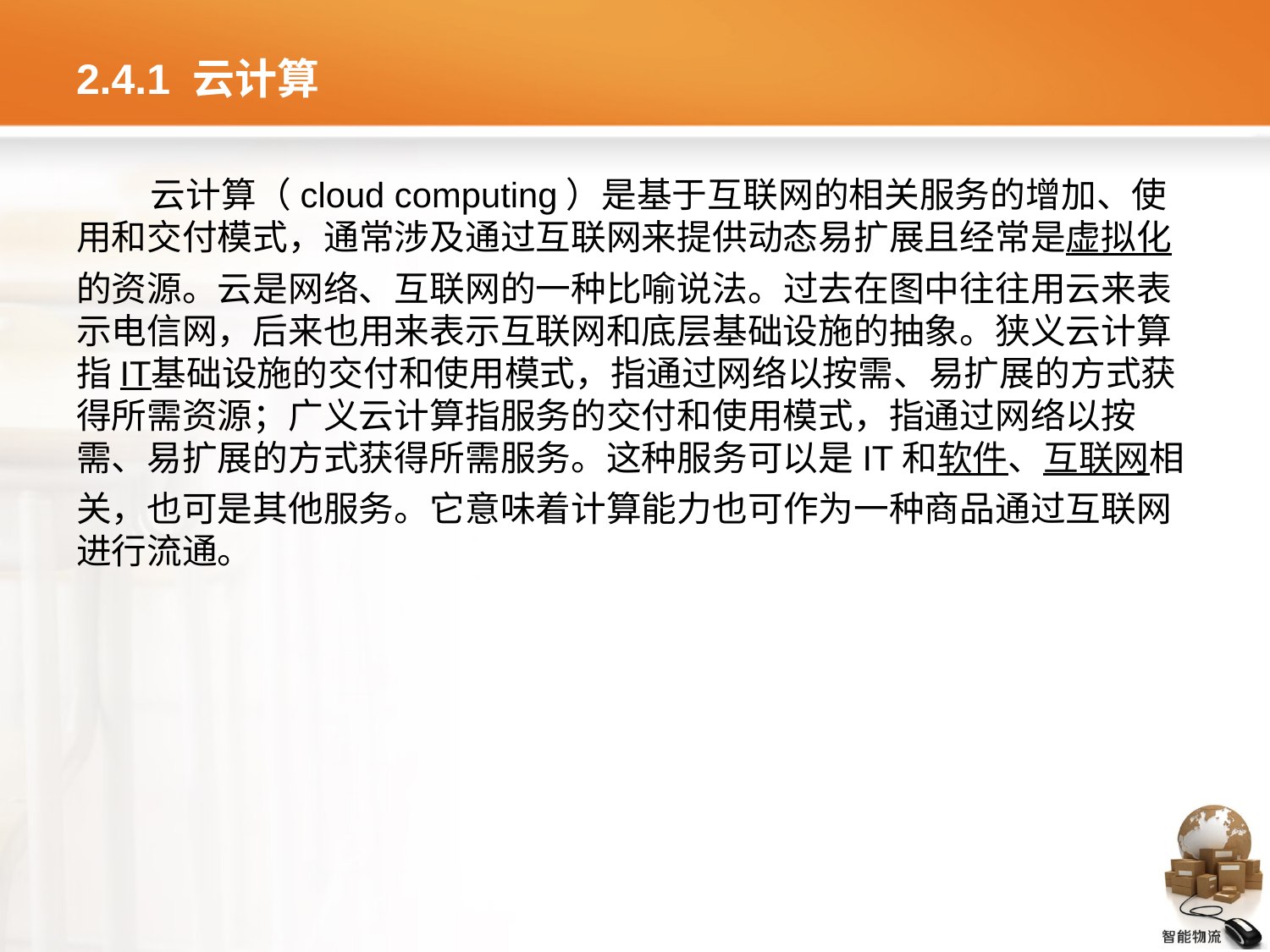

# 2.4.1 云计算
云计算（cloud computing）是基于互联网的相关服务的增加、使用和交付模式，通常涉及通过互联网来提供动态易扩展且经常是虚拟化的资源。云是网络、互联网的一种比喻说法。过去在图中往往用云来表示电信网，后来也用来表示互联网和底层基础设施的抽象。狭义云计算指IT基础设施的交付和使用模式，指通过网络以按需、易扩展的方式获得所需资源；广义云计算指服务的交付和使用模式，指通过网络以按需、易扩展的方式获得所需服务。这种服务可以是IT和软件、互联网相关，也可是其他服务。它意味着计算能力也可作为一种商品通过互联网进行流通。